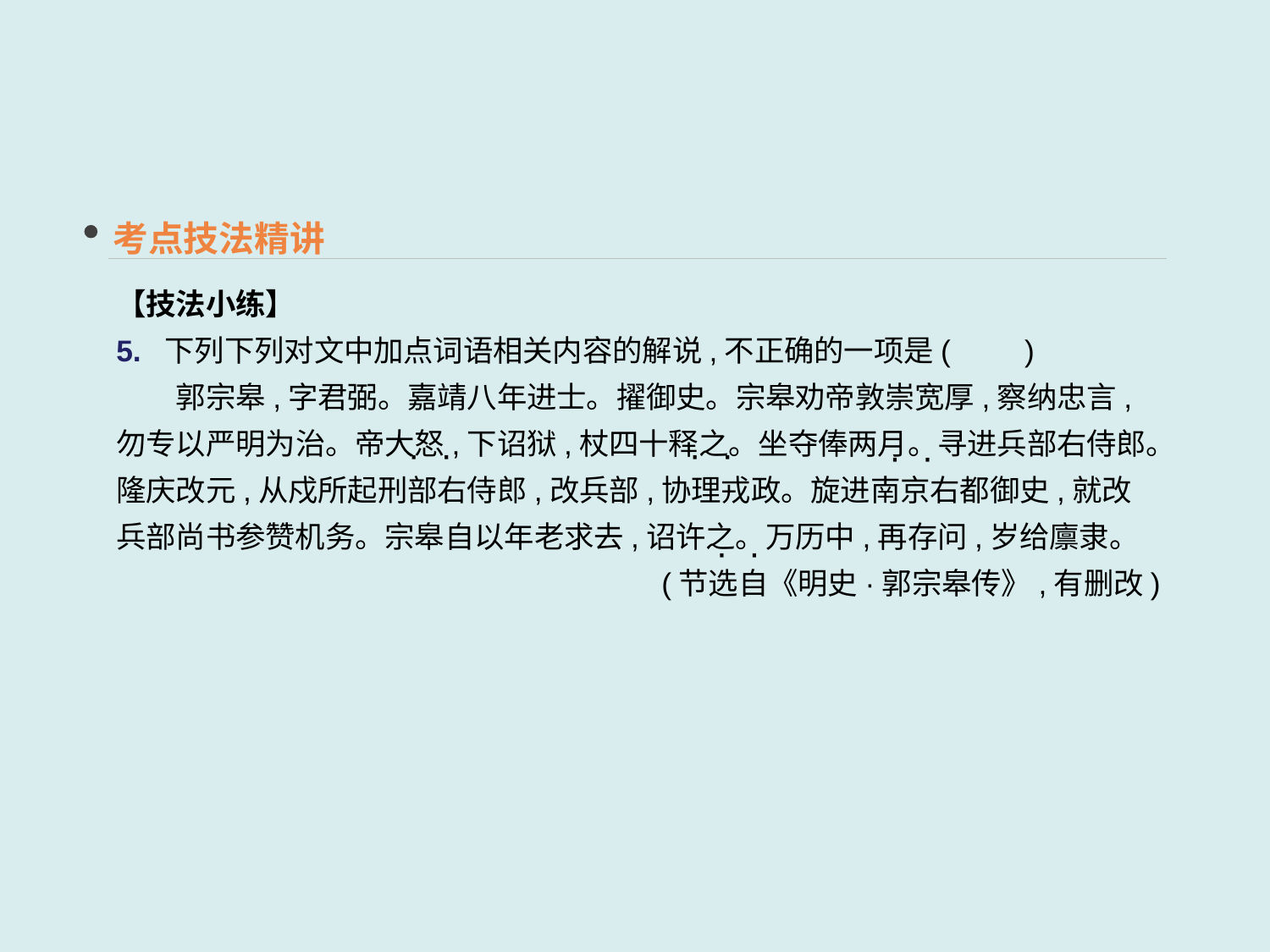

考点技法精讲

【技法小练】
5.  下列下列对文中加点词语相关内容的解说,不正确的一项是(　　)
　　郭宗皋,字君弼。嘉靖八年进士。擢御史。宗皋劝帝敦崇宽厚,察纳忠言,勿专以严明为治。帝大怒,下诏狱,杖四十释之。坐夺俸两月。寻进兵部右侍郎。隆庆改元,从戍所起刑部右侍郎,改兵部,协理戎政。旋进南京右都御史,就改兵部尚书参赞机务。宗皋自以年老求去,诏许之。万历中,再存问,岁给廪隶。
(节选自《明史·郭宗皋传》,有删改)

 ·  ·
 ·  ·
 ·  ·
 ·  ·